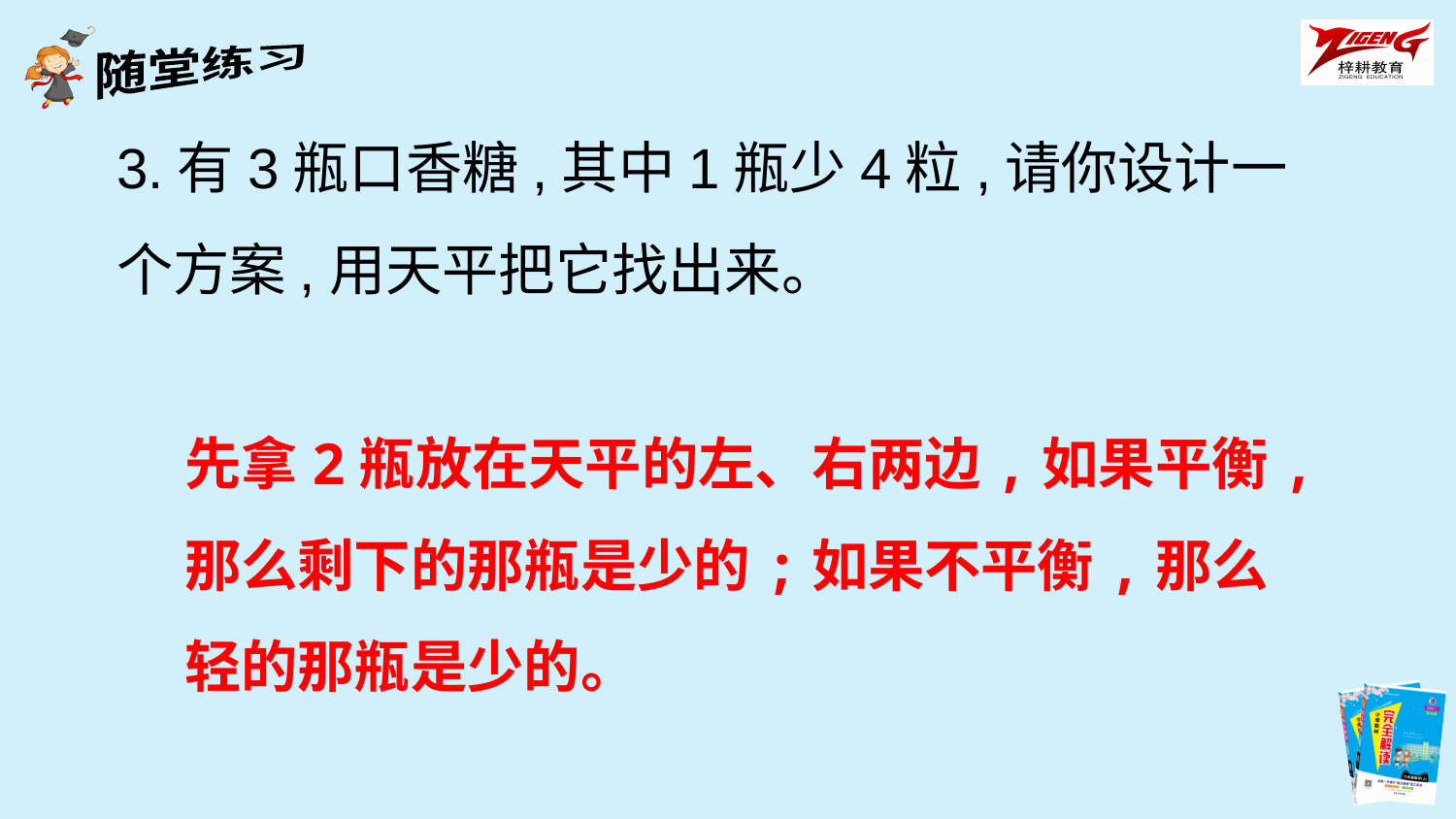

3.有3瓶口香糖,其中1瓶少4粒,请你设计一个方案,用天平把它找出来。
先拿2瓶放在天平的左、右两边,如果平衡,那么剩下的那瓶是少的;如果不平衡,那么轻的那瓶是少的。